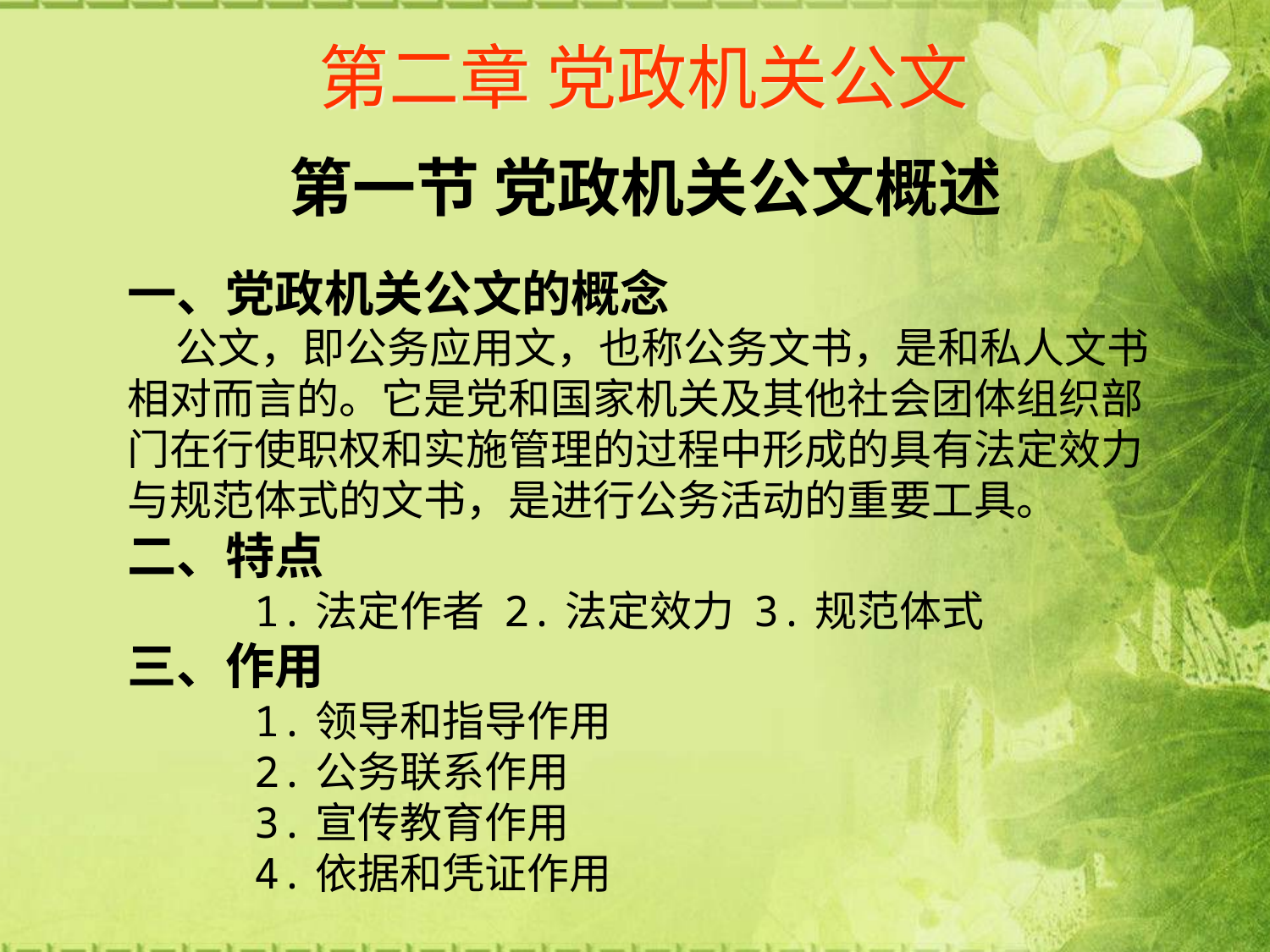

# 第二章 党政机关公文
第一节 党政机关公文概述
一、党政机关公文的概念
    公文，即公务应用文，也称公务文书，是和私人文书相对而言的。它是党和国家机关及其他社会团体组织部门在行使职权和实施管理的过程中形成的具有法定效力与规范体式的文书，是进行公务活动的重要工具。
二、特点
     1.法定作者 2.法定效力 3.规范体式
三、作用
     1.领导和指导作用
     2.公务联系作用
     3.宣传教育作用
     4.依据和凭证作用